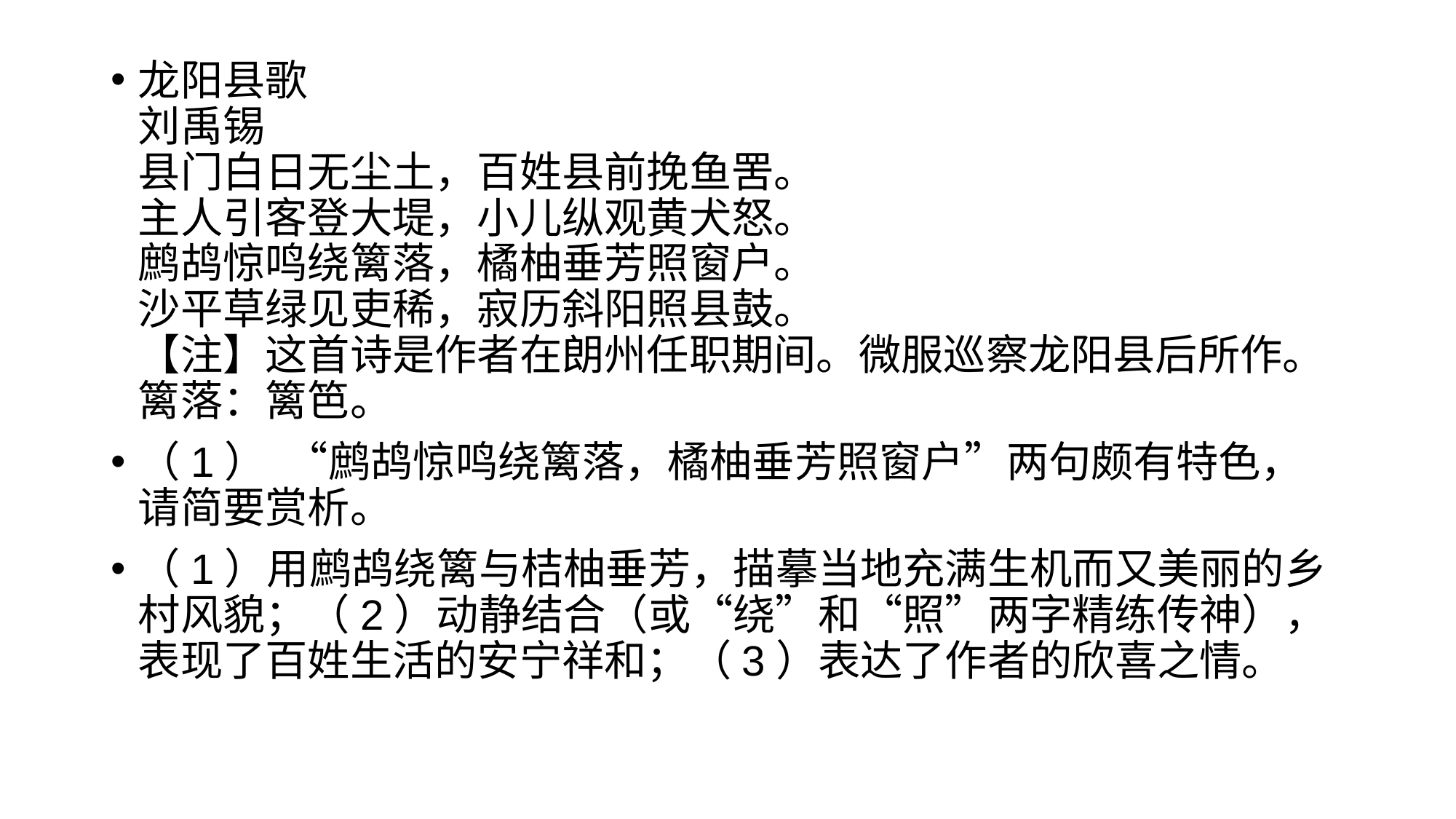

龙阳县歌
刘禹锡
县门白日无尘土，百姓县前挽鱼罟。
主人引客登大堤，小儿纵观黄犬怒。
鹧鸪惊鸣绕篱落，橘柚垂芳照窗户。
沙平草绿见吏稀，寂历斜阳照县鼓。
【注】这首诗是作者在朗州任职期间。微服巡察龙阳县后所作。篱落：篱笆。
（1）  “鹧鸪惊鸣绕篱落，橘柚垂芳照窗户”两句颇有特色，请简要赏析。
（1）用鹧鸪绕篱与桔柚垂芳，描摹当地充满生机而又美丽的乡村风貌；（2）动静结合（或“绕”和“照”两字精练传神），表现了百姓生活的安宁祥和；（3）表达了作者的欣喜之情。